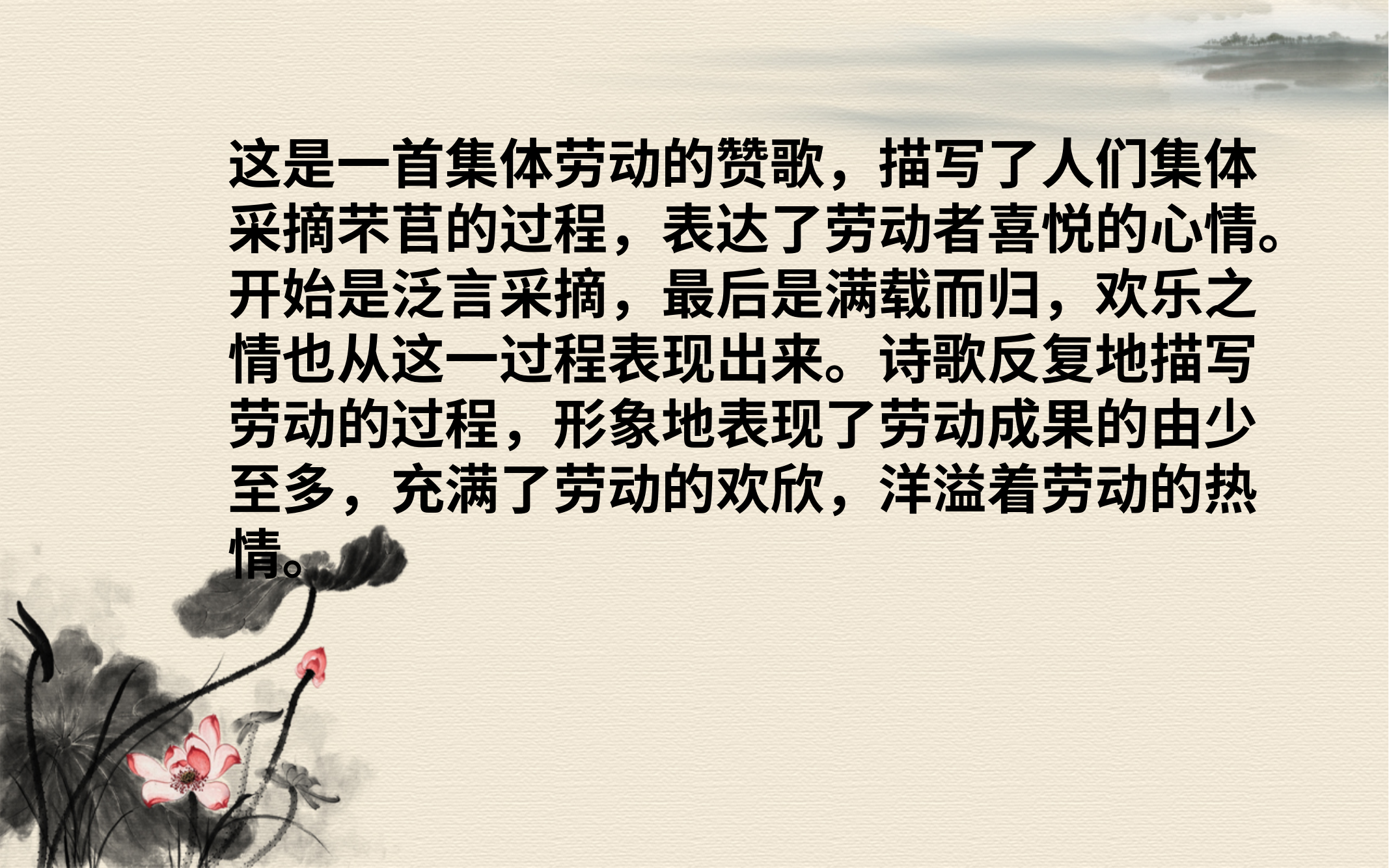

这是一首集体劳动的赞歌，描写了人们集体采摘芣苢的过程，表达了劳动者喜悦的心情。开始是泛言采摘，最后是满载而归，欢乐之情也从这一过程表现出来。诗歌反复地描写劳动的过程，形象地表现了劳动成果的由少至多，充满了劳动的欢欣，洋溢着劳动的热情。